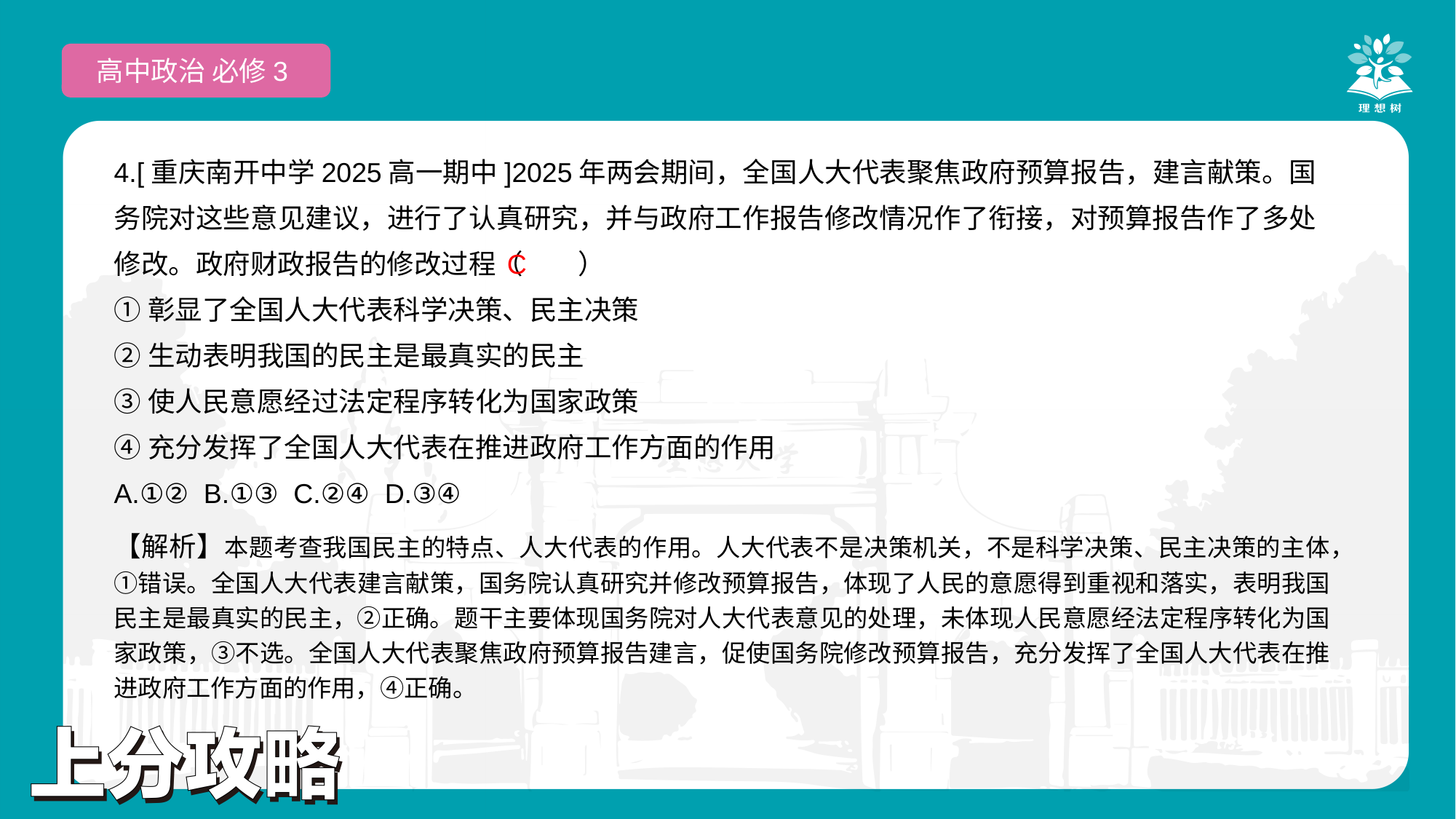

高中政治 必修3
4.[重庆南开中学2025高一期中]2025年两会期间，全国人大代表聚焦政府预算报告，建言献策。国务院对这些意见建议，进行了认真研究，并与政府工作报告修改情况作了衔接，对预算报告作了多处修改。政府财政报告的修改过程（　　）
①彰显了全国人大代表科学决策、民主决策
②生动表明我国的民主是最真实的民主
③使人民意愿经过法定程序转化为国家政策
④充分发挥了全国人大代表在推进政府工作方面的作用
A.①②  B.①③  C.②④  D.③④
C
【解析】本题考查我国民主的特点、人大代表的作用。人大代表不是决策机关，不是科学决策、民主决策的主体，①错误。全国人大代表建言献策，国务院认真研究并修改预算报告，体现了人民的意愿得到重视和落实，表明我国民主是最真实的民主，②正确。题干主要体现国务院对人大代表意见的处理，未体现人民意愿经法定程序转化为国家政策，③不选。全国人大代表聚焦政府预算报告建言，促使国务院修改预算报告，充分发挥了全国人大代表在推进政府工作方面的作用，④正确。